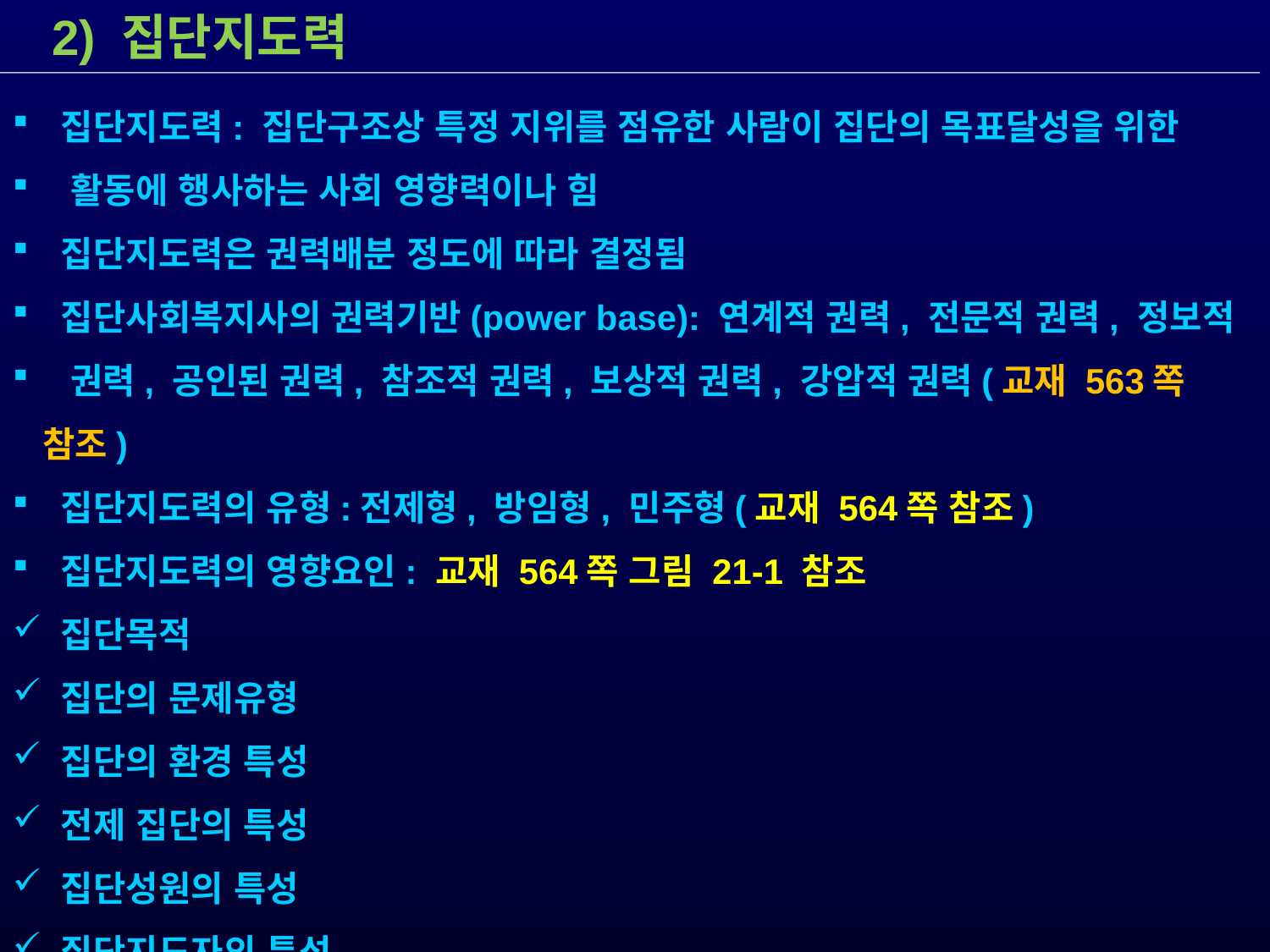

2) 집단지도력

 집단지도력: 집단구조상 특정 지위를 점유한 사람이 집단의 목표달성을 위한
  활동에 행사하는 사회 영향력이나 힘
 집단지도력은 권력배분 정도에 따라 결정됨
 집단사회복지사의 권력기반(power base): 연계적 권력, 전문적 권력, 정보적
  권력, 공인된 권력, 참조적 권력, 보상적 권력, 강압적 권력(교재 563쪽 참조)
 집단지도력의 유형:전제형, 방임형, 민주형(교재 564쪽 참조)
 집단지도력의 영향요인: 교재 564쪽 그림 21-1 참조
 집단목적
 집단의 문제유형
 집단의 환경 특성
 전제 집단의 특성
 집단성원의 특성
 집단지도자의 특성